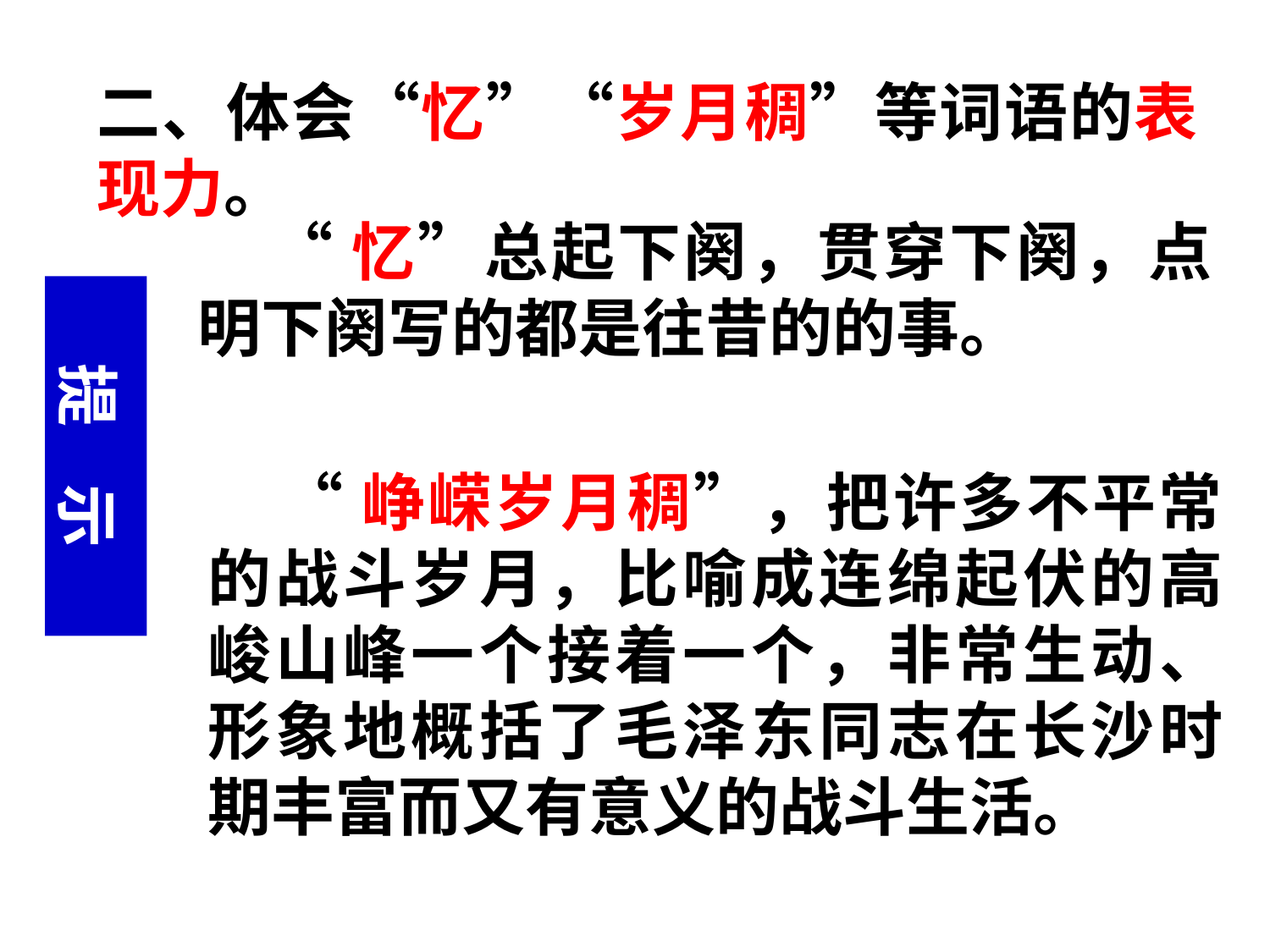

二、体会“忆”“岁月稠”等词语的表现力。
    “忆”总起下阕，贯穿下阕，点明下阕写的都是往昔的的事。
提    示
    “峥嵘岁月稠”，把许多不平常的战斗岁月，比喻成连绵起伏的高峻山峰一个接着一个，非常生动、形象地概括了毛泽东同志在长沙时期丰富而又有意义的战斗生活。
42